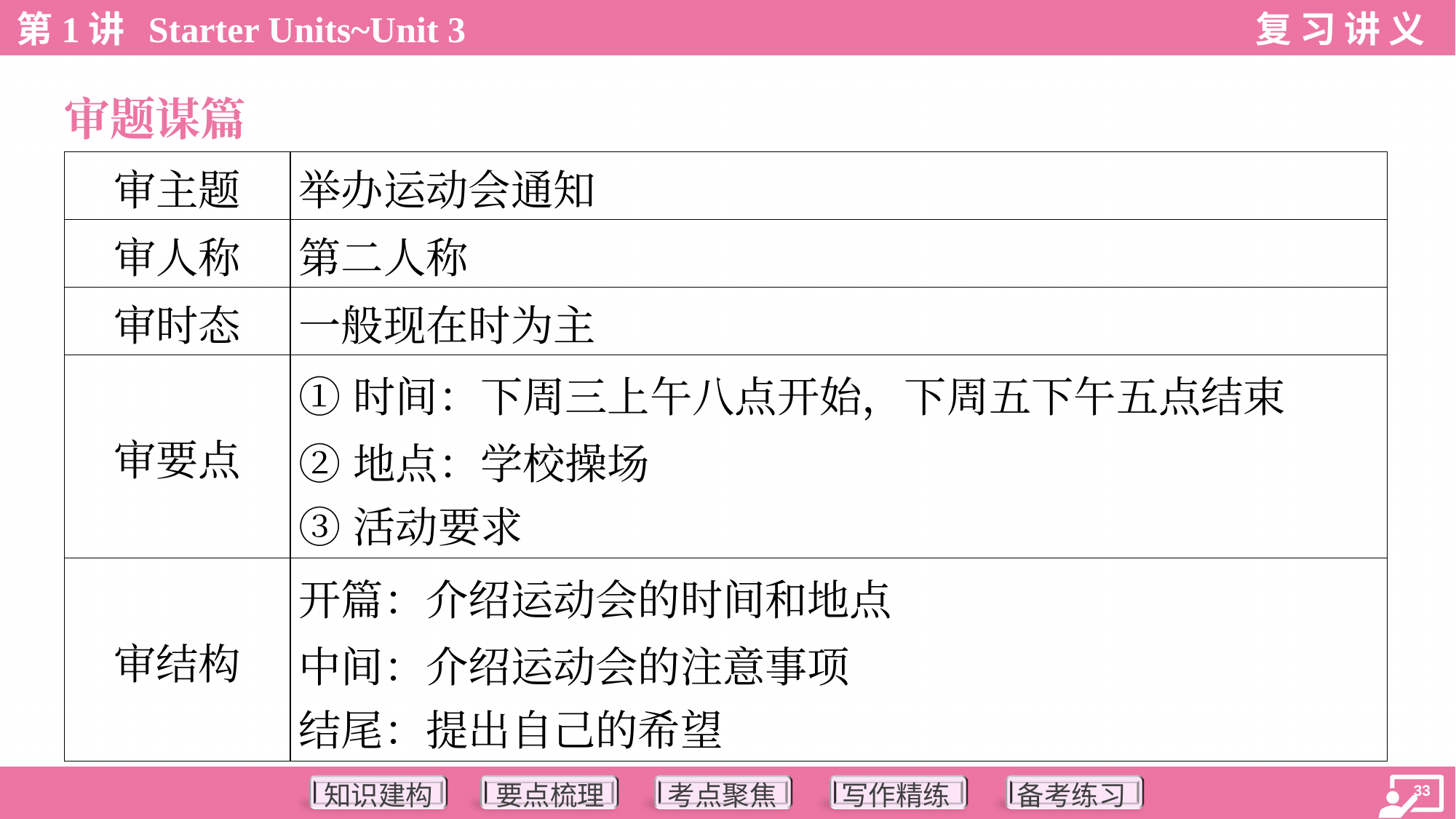

审题谋篇
| 审主题 | 举办运动会通知 |
| --- | --- |
| 审人称 | 第二人称 |
| 审时态 | 一般现在时为主 |
| 审要点 | ①时间：下周三上午八点开始，下周五下午五点结束 ②地点：学校操场 ③活动要求 |
| 审结构 | 开篇：介绍运动会的时间和地点 中间：介绍运动会的注意事项 结尾：提出自己的希望 |